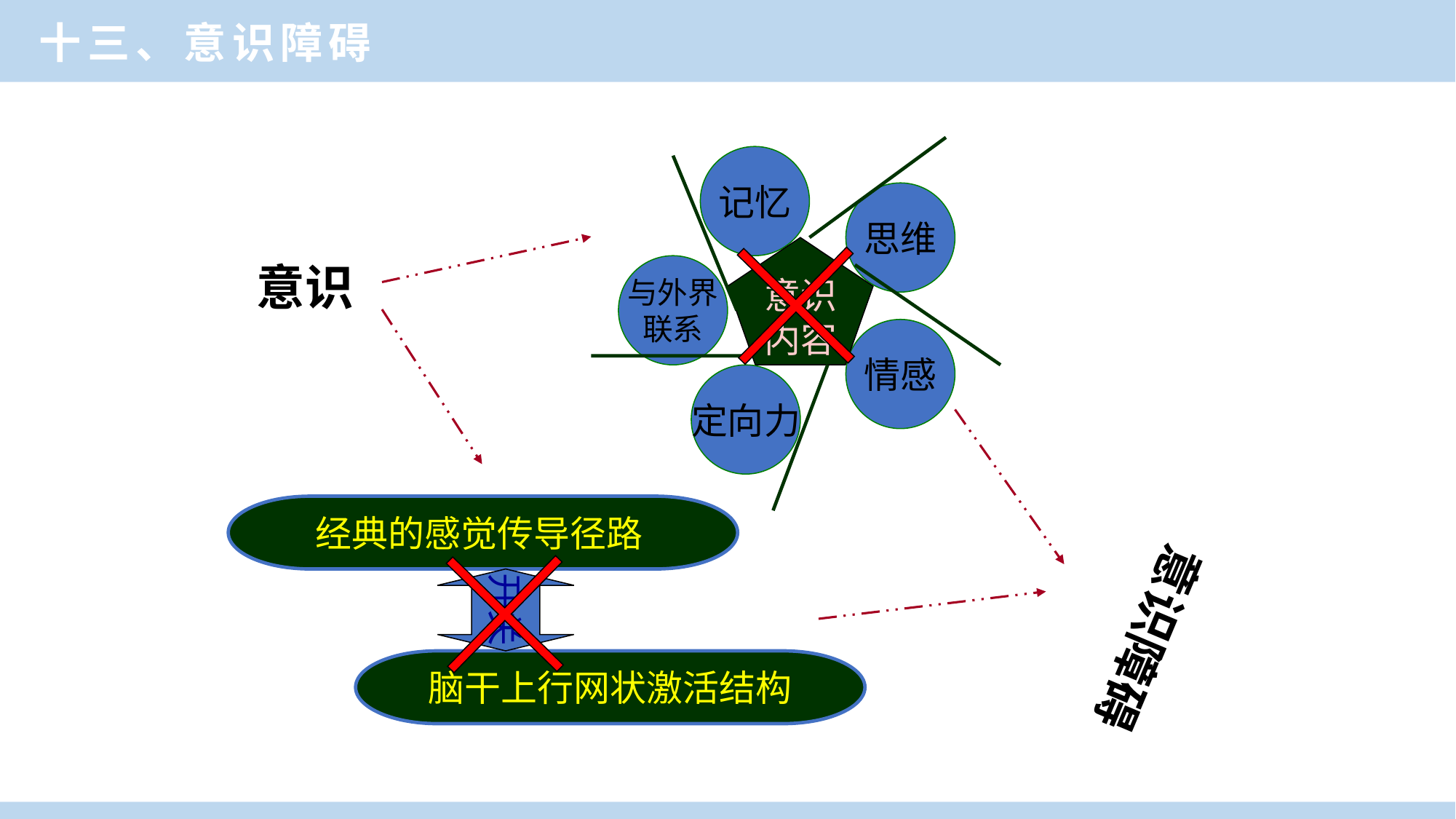

十三、意识障碍

记忆

思维
意识
内容
与外界
联系

情感

定向力

意识

经典的感觉传导径路
开关
脑干上行网状激活结构
意识障碍